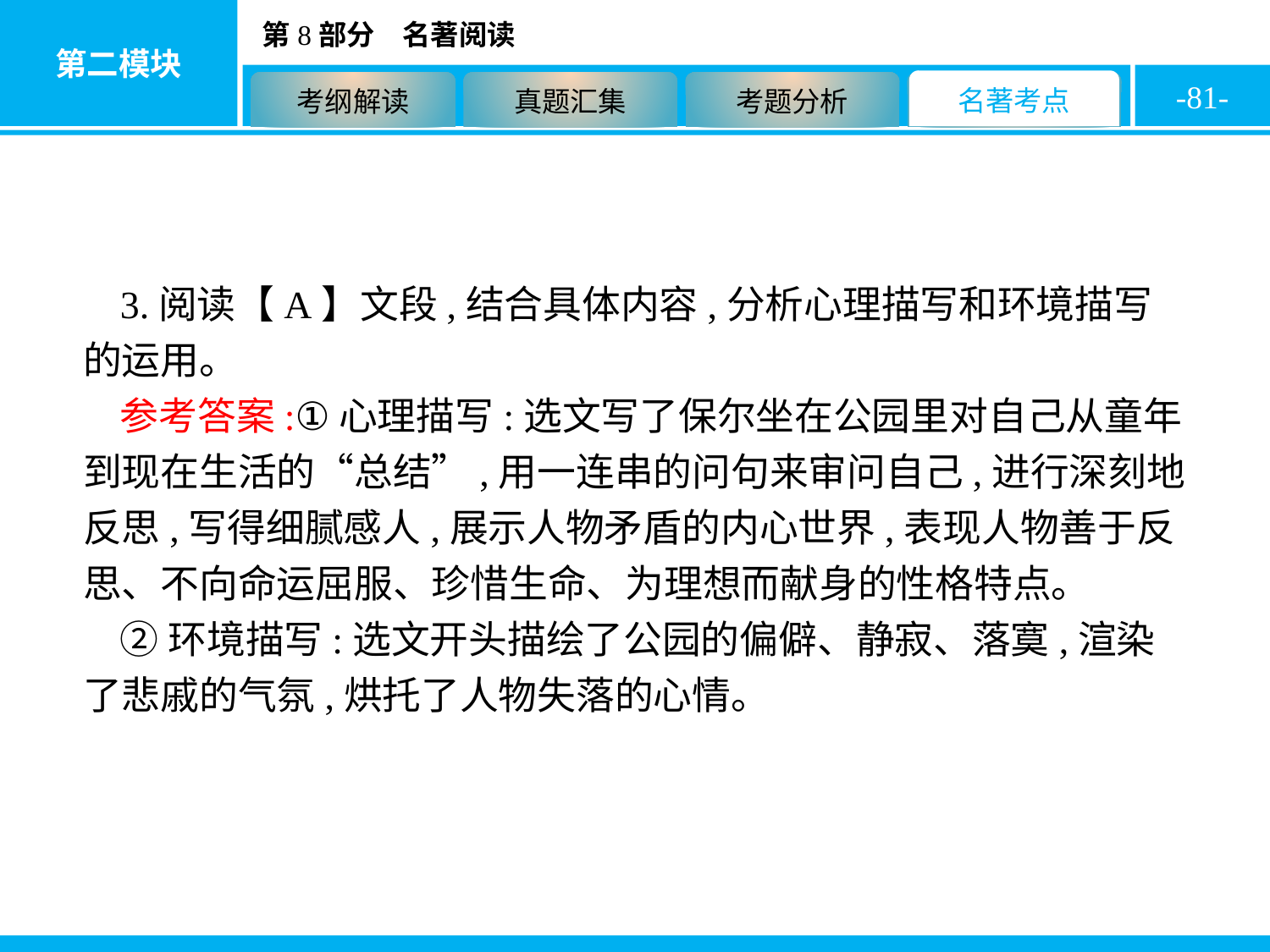

-81-
3.阅读【A】文段,结合具体内容,分析心理描写和环境描写的运用。
参考答案:①心理描写:选文写了保尔坐在公园里对自己从童年到现在生活的“总结”,用一连串的问句来审问自己,进行深刻地反思,写得细腻感人,展示人物矛盾的内心世界,表现人物善于反思、不向命运屈服、珍惜生命、为理想而献身的性格特点。
②环境描写:选文开头描绘了公园的偏僻、静寂、落寞,渲染了悲戚的气氛,烘托了人物失落的心情。